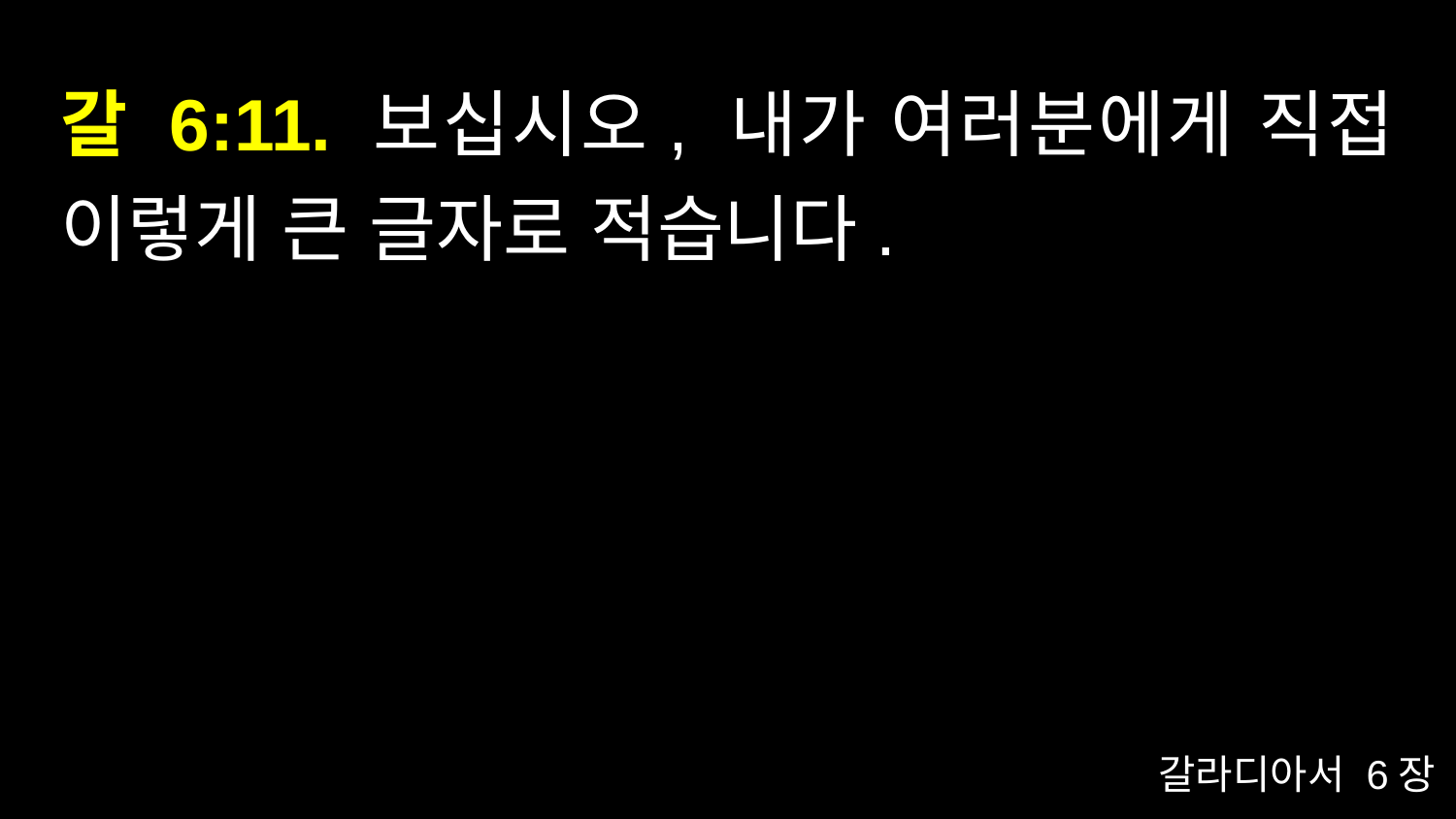

# 갈 6:11. 보십시오, 내가 여러분에게 직접 이렇게 큰 글자로 적습니다.
갈라디아서 6장